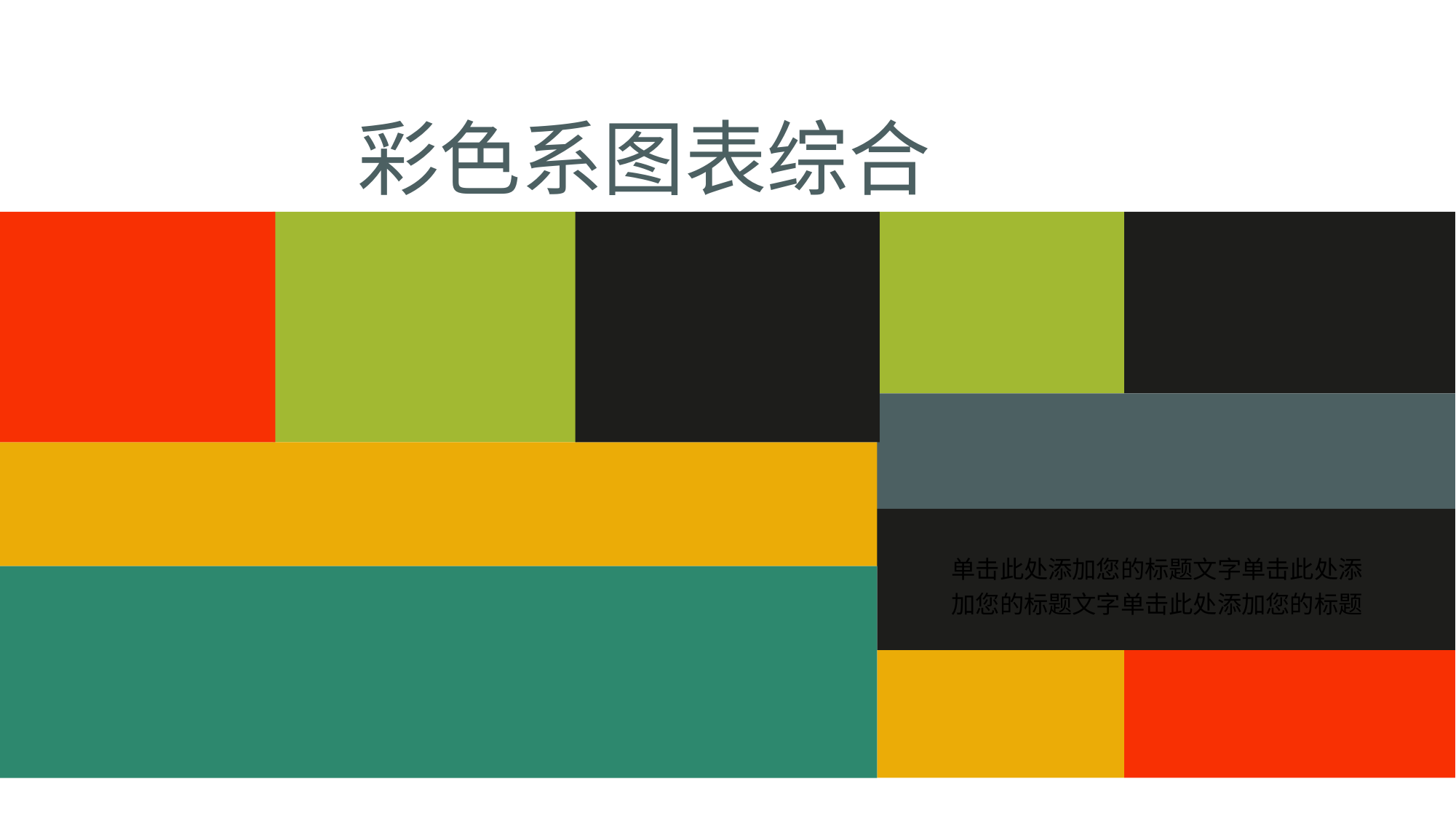

彩色系图表综合

单击此处添加您的标题文字单击此处添加您的标题文字单击此处添加您的标题